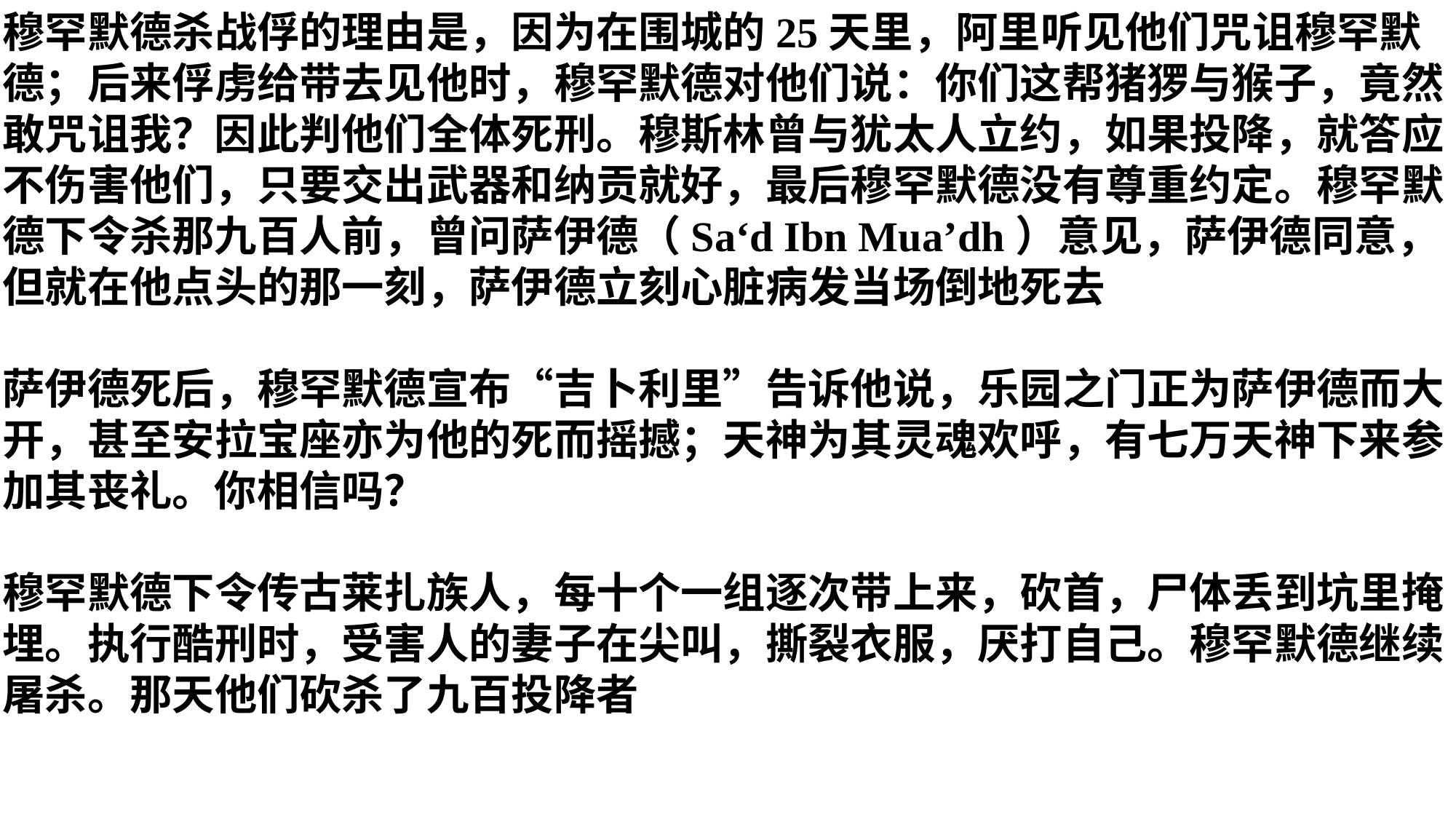

穆罕默德杀战俘的理由是，因为在围城的25天里，阿里听见他们咒诅穆罕默德；后来俘虏给带去见他时，穆罕默德对他们说：你们这帮猪猡与猴子，竟然敢咒诅我？因此判他们全体死刑。穆斯林曾与犹太人立约，如果投降，就答应不伤害他们，只要交出武器和纳贡就好，最后穆罕默德没有尊重约定。穆罕默德下令杀那九百人前，曾问萨伊德（Sa‘d Ibn Mua’dh）意见，萨伊德同意，但就在他点头的那一刻，萨伊德立刻心脏病发当场倒地死去

萨伊德死后，穆罕默德宣布“吉卜利里”告诉他说，乐园之门正为萨伊德而大开，甚至安拉宝座亦为他的死而摇撼；天神为其灵魂欢呼，有七万天神下来参加其丧礼。你相信吗？

穆罕默德下令传古莱扎族人，每十个一组逐次带上来，砍首，尸体丢到坑里掩埋。执行酷刑时，受害人的妻子在尖叫，撕裂衣服，厌打自己。穆罕默德继续屠杀。那天他们砍杀了九百投降者